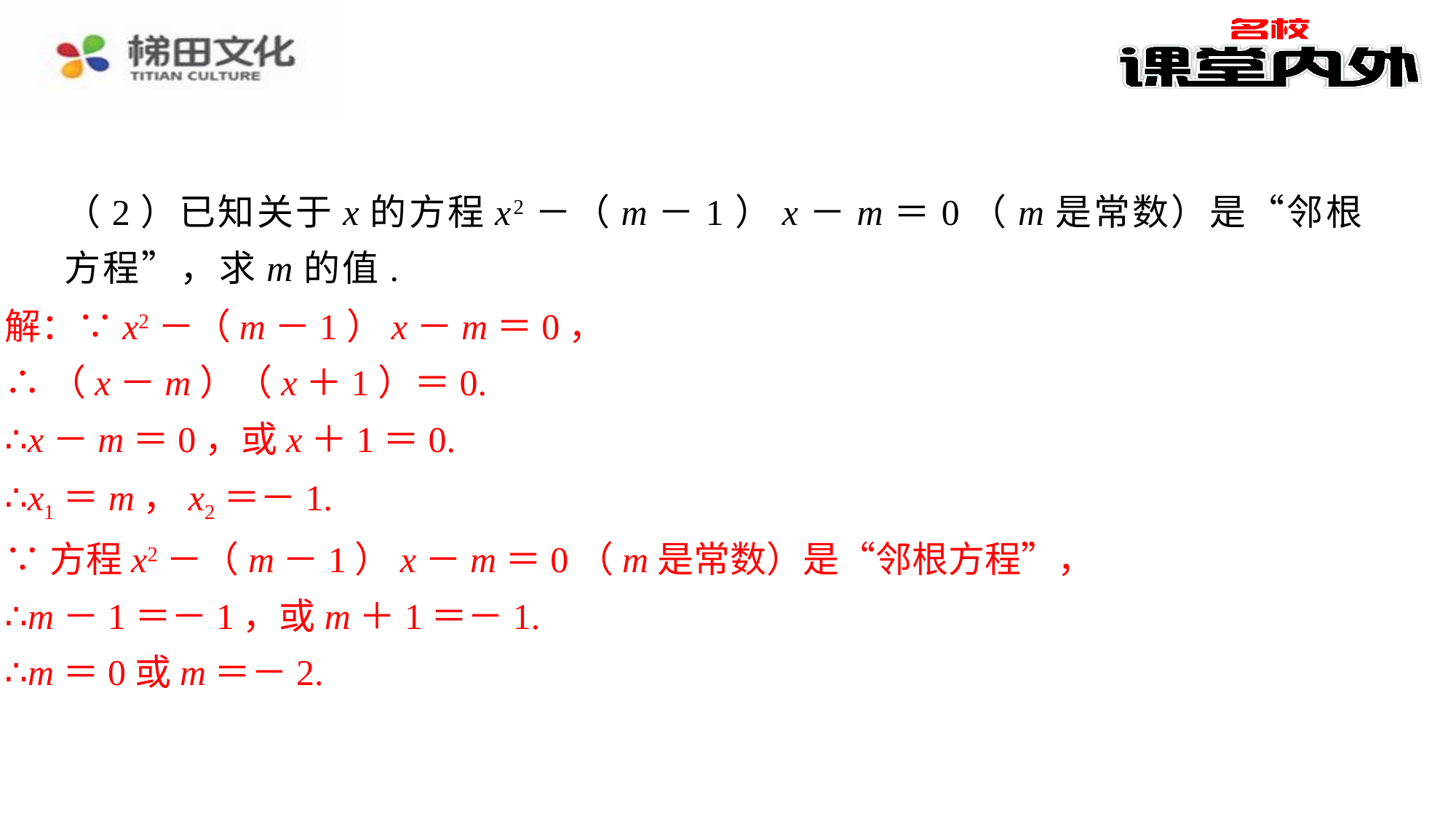

（2）已知关于x的方程x2－（m－1）x－m＝0（m是常数）是“邻根方程”，求m的值.
解：∵x2－（m－1）x－m＝0，
∴（x－m）（x＋1）＝0.
∴x－m＝0，或x＋1＝0.
∴x1＝m，x2＝－1.
∵方程x2－（m－1）x－m＝0（m是常数）是“邻根方程”，
∴m－1＝－1，或m＋1＝－1.
∴m＝0或m＝－2.